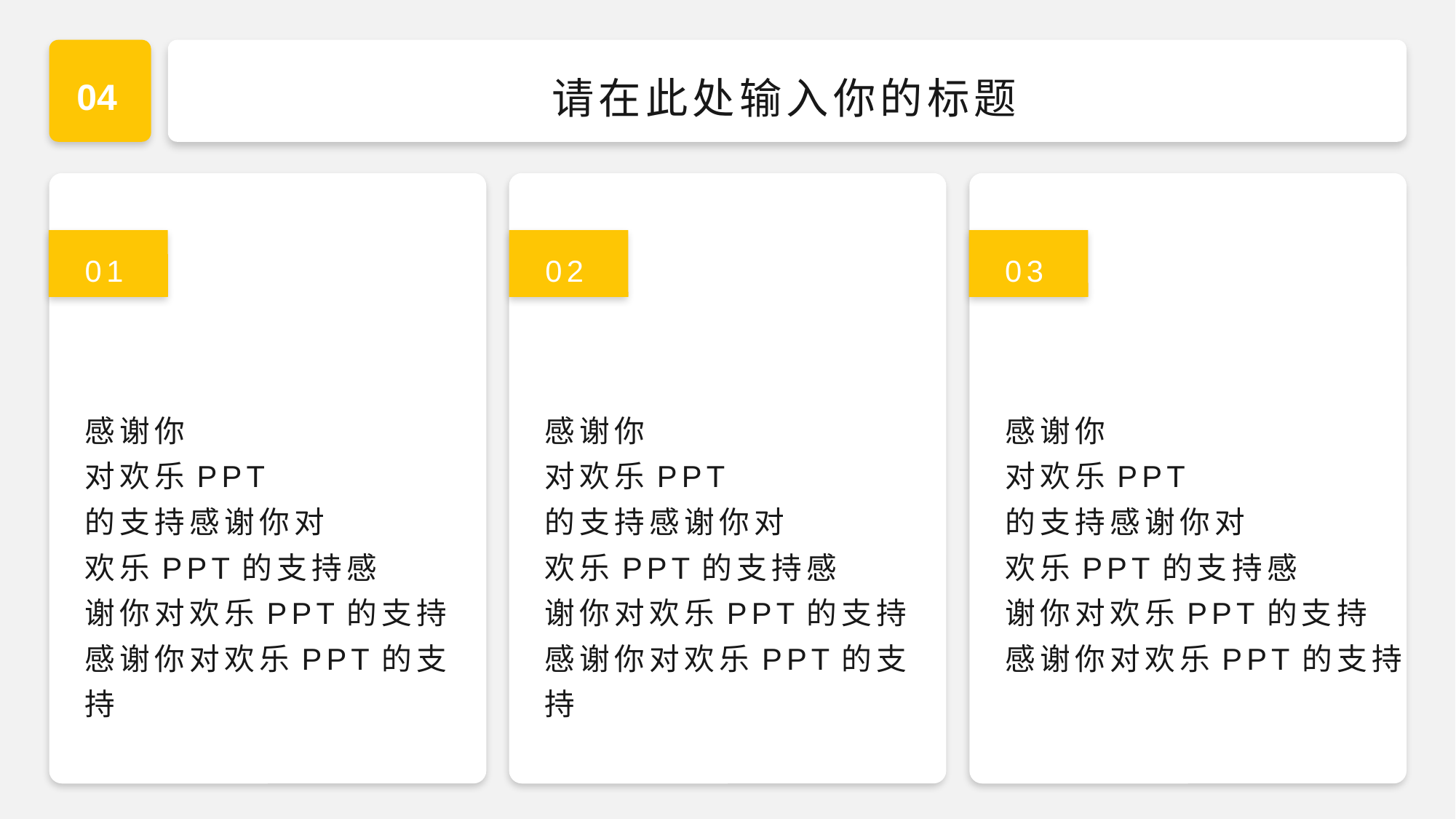

04

请在此处输入你的标题

01
02
03
感谢你
对欢乐PPT
的支持感谢你对
欢乐PPT的支持感
谢你对欢乐PPT的支持
感谢你对欢乐PPT的支持
感谢你
对欢乐PPT
的支持感谢你对
欢乐PPT的支持感
谢你对欢乐PPT的支持
感谢你对欢乐PPT的支持
感谢你
对欢乐PPT
的支持感谢你对
欢乐PPT的支持感
谢你对欢乐PPT的支持
感谢你对欢乐PPT的支持